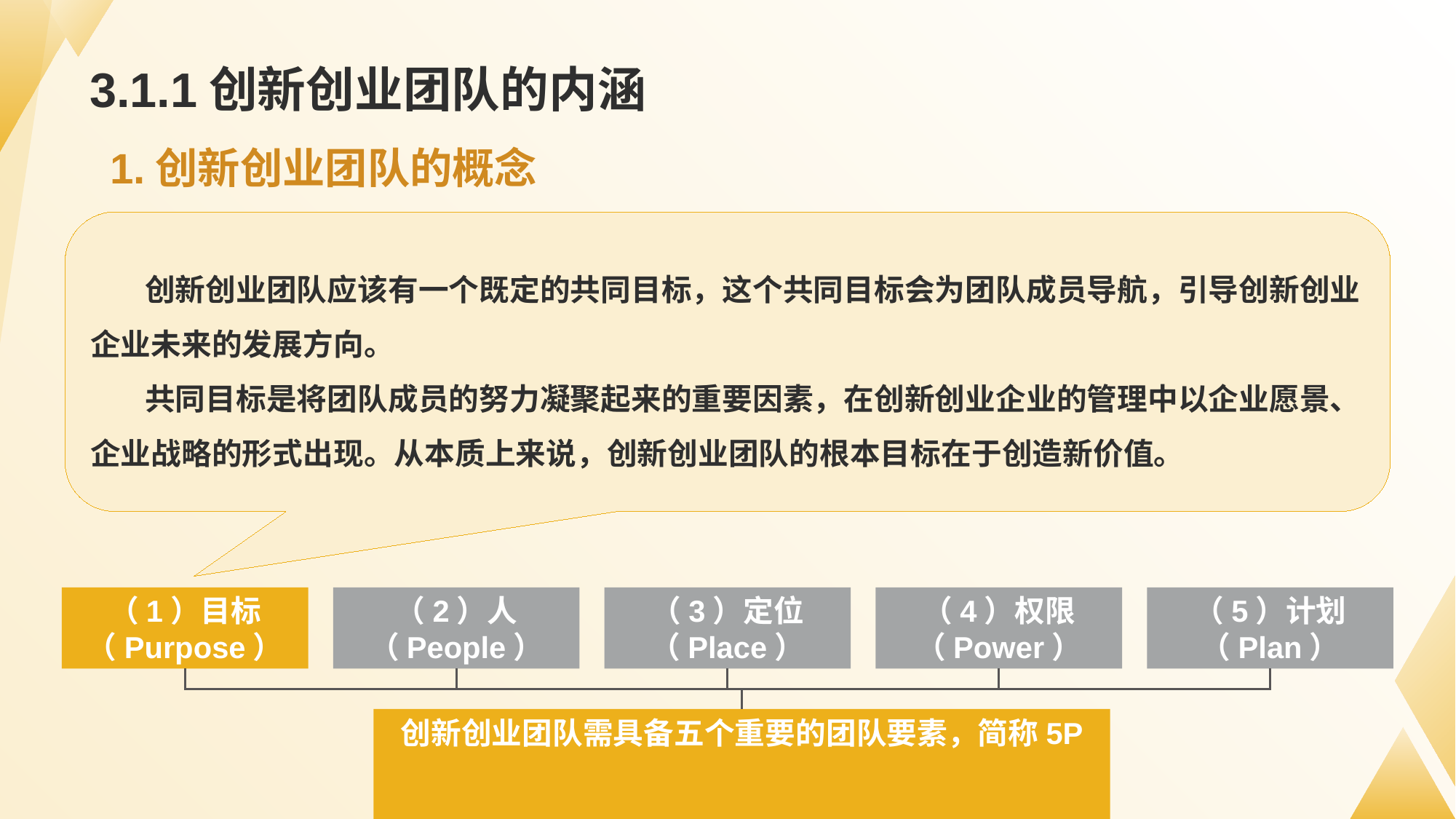

# 3.1.1创新创业团队的内涵
1.创新创业团队的概念
创新创业团队应该有一个既定的共同目标，这个共同目标会为团队成员导航，引导创新创业企业未来的发展方向。
共同目标是将团队成员的努力凝聚起来的重要因素，在创新创业企业的管理中以企业愿景、企业战略的形式出现。从本质上来说，创新创业团队的根本目标在于创造新价值。
（1）目标
（Purpose）
（2）人
（People）
（3）定位
（Place）
（4）权限
（Power）
（5）计划
（Plan）
创新创业团队需具备五个重要的团队要素，简称5P